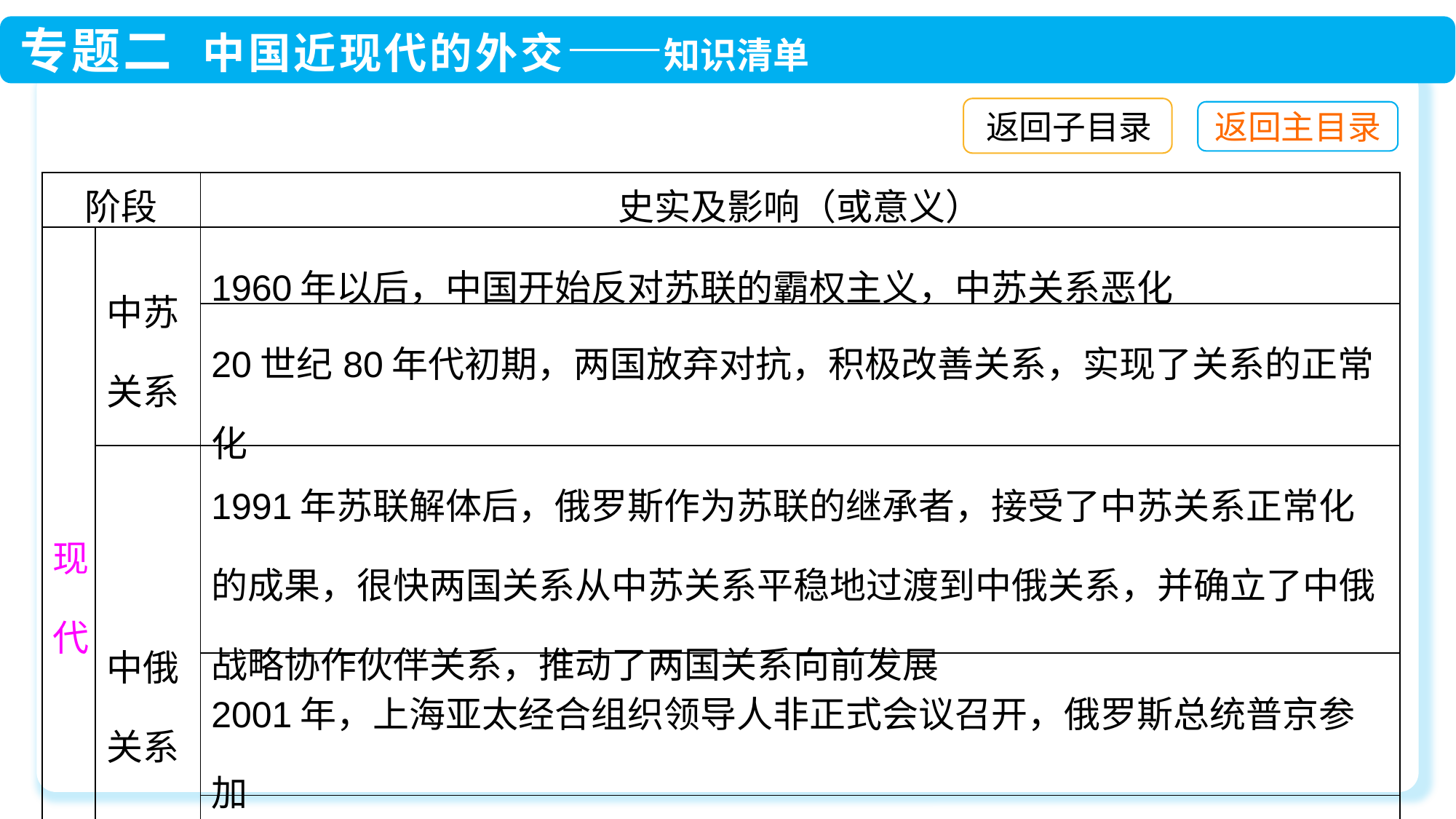

返回子目录
| 阶段 |  | 史实及影响（或意义） |
| --- | --- | --- |
| 现代 | 中苏关系 | 1960年以后，中国开始反对苏联的霸权主义，中苏关系恶化 |
|  |  | 20世纪80年代初期，两国放弃对抗，积极改善关系，实现了关系的正常化 |
|  | 中俄关系 | 1991年苏联解体后，俄罗斯作为苏联的继承者，接受了中苏关系正常化的成果，很快两国关系从中苏关系平稳地过渡到中俄关系，并确立了中俄战略协作伙伴关系，推动了两国关系向前发展 |
|  |  | 2001年，上海亚太经合组织领导人非正式会议召开，俄罗斯总统普京参加 |
|  |  | 2001年，中、俄等6国共同倡导建立了“上海合作组织”，两国关系发展顺利，成果显著 |